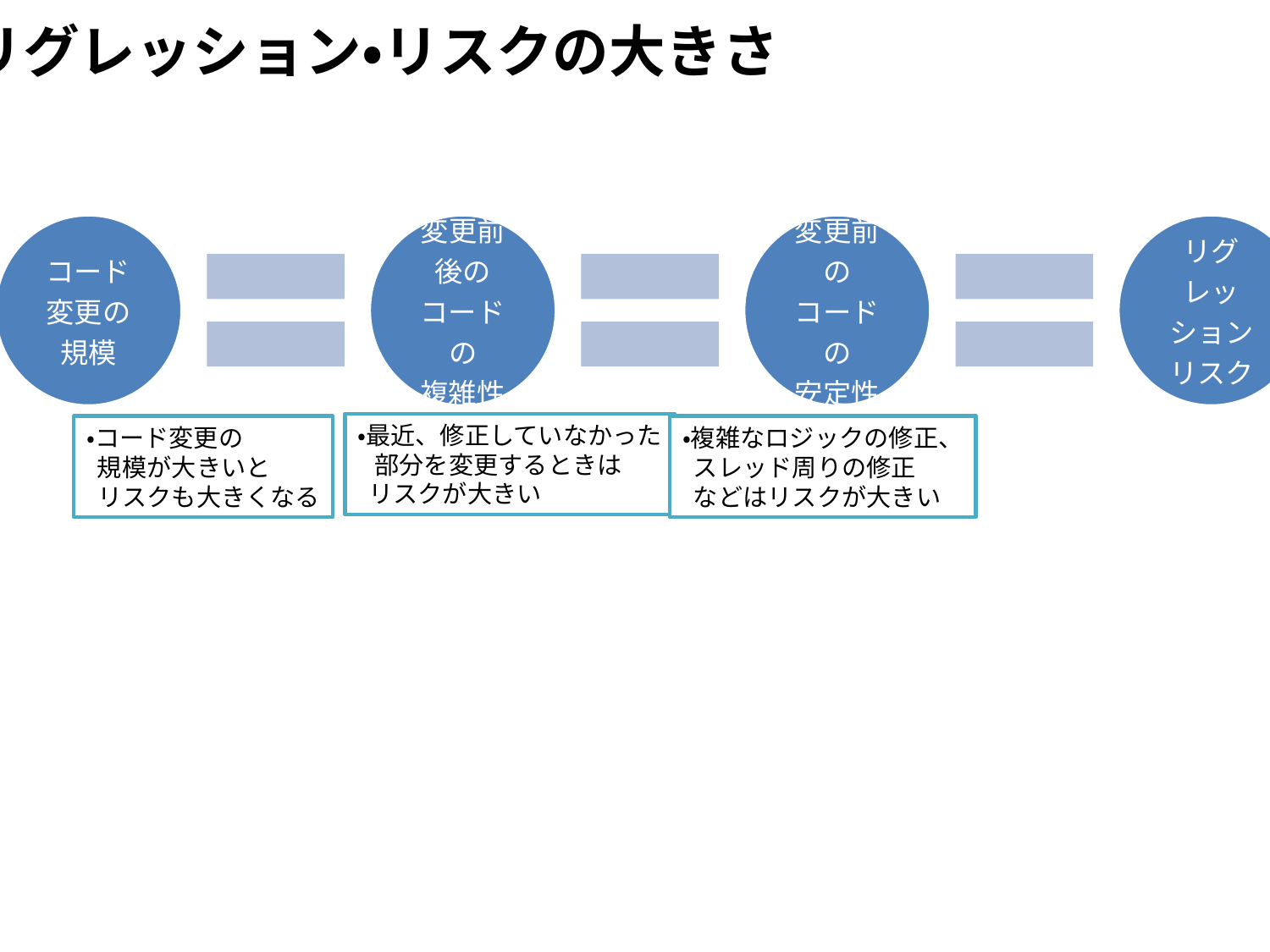

リグレッション・リスクの大きさ
コード変更の規模
変更前後のコードの
複雑性
リグレッションリスク
変更前の
コードの
安定性
・最近、修正していなかった
  部分を変更するときは
  リスクが大きい
・コード変更の
  規模が大きいと
  リスクも大きくなる
・複雑なロジックの修正、
  スレッド周りの修正
  などはリスクが大きい